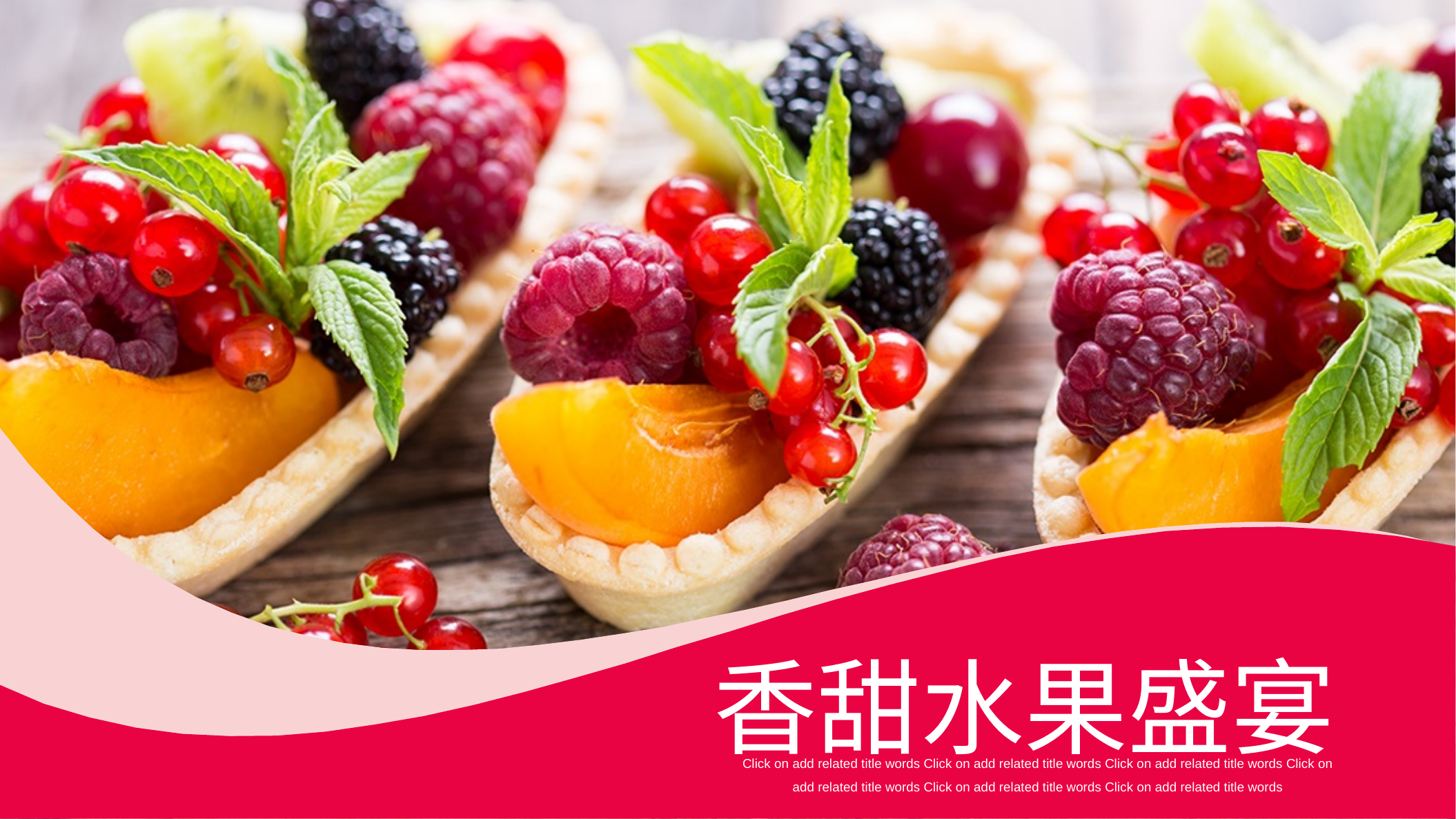

香甜水果盛宴
Click on add related title words Click on add related title words Click on add related title words Click on add related title words Click on add related title words Click on add related title words